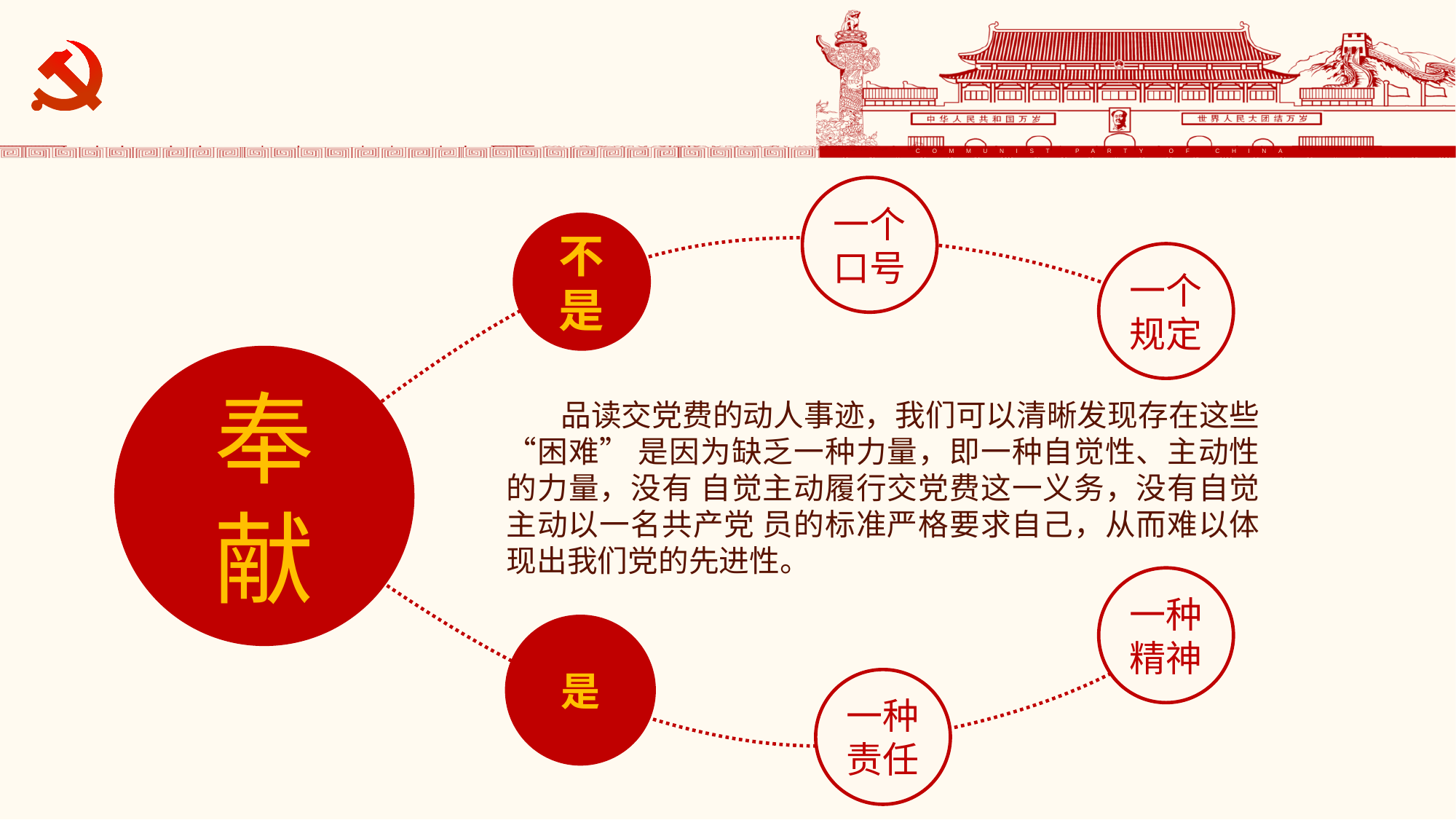

一个口号
不是

一个规定
奉
献
       品读交党费的动人事迹，我们可以清晰发现存在这些 “困难” 是因为缺乏一种力量，即一种自觉性、主动性的力量，没有 自觉主动履行交党费这一义务，没有自觉主动以一名共产党 员的标准严格要求自己，从而难以体现出我们党的先进性。

一种精神
是
一种责任